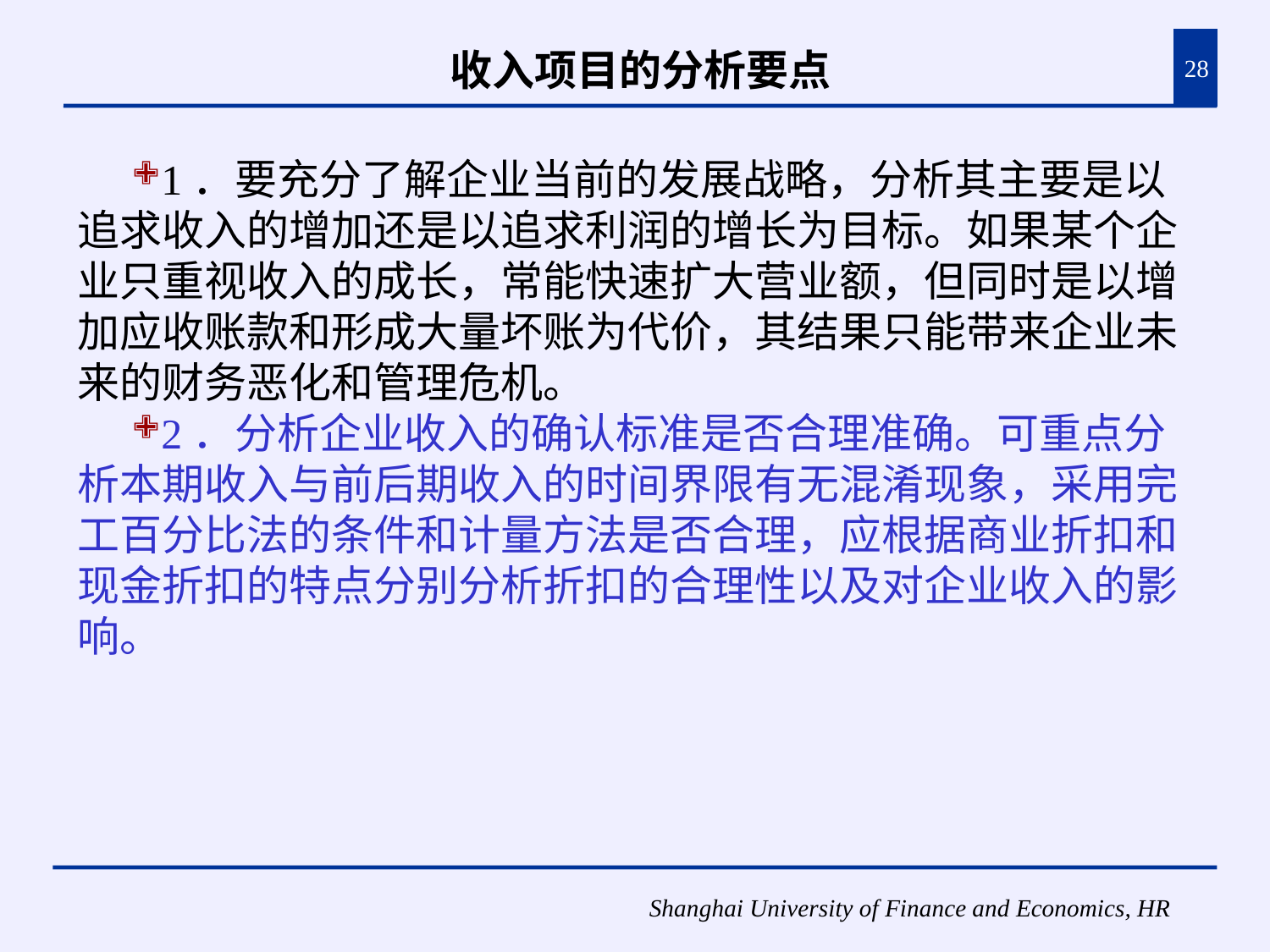

# 收入项目的分析要点
28
1．要充分了解企业当前的发展战略，分析其主要是以追求收入的增加还是以追求利润的增长为目标。如果某个企业只重视收入的成长，常能快速扩大营业额，但同时是以增加应收账款和形成大量坏账为代价，其结果只能带来企业未来的财务恶化和管理危机。
2．分析企业收入的确认标准是否合理准确。可重点分析本期收入与前后期收入的时间界限有无混淆现象，采用完工百分比法的条件和计量方法是否合理，应根据商业折扣和现金折扣的特点分别分析折扣的合理性以及对企业收入的影响。